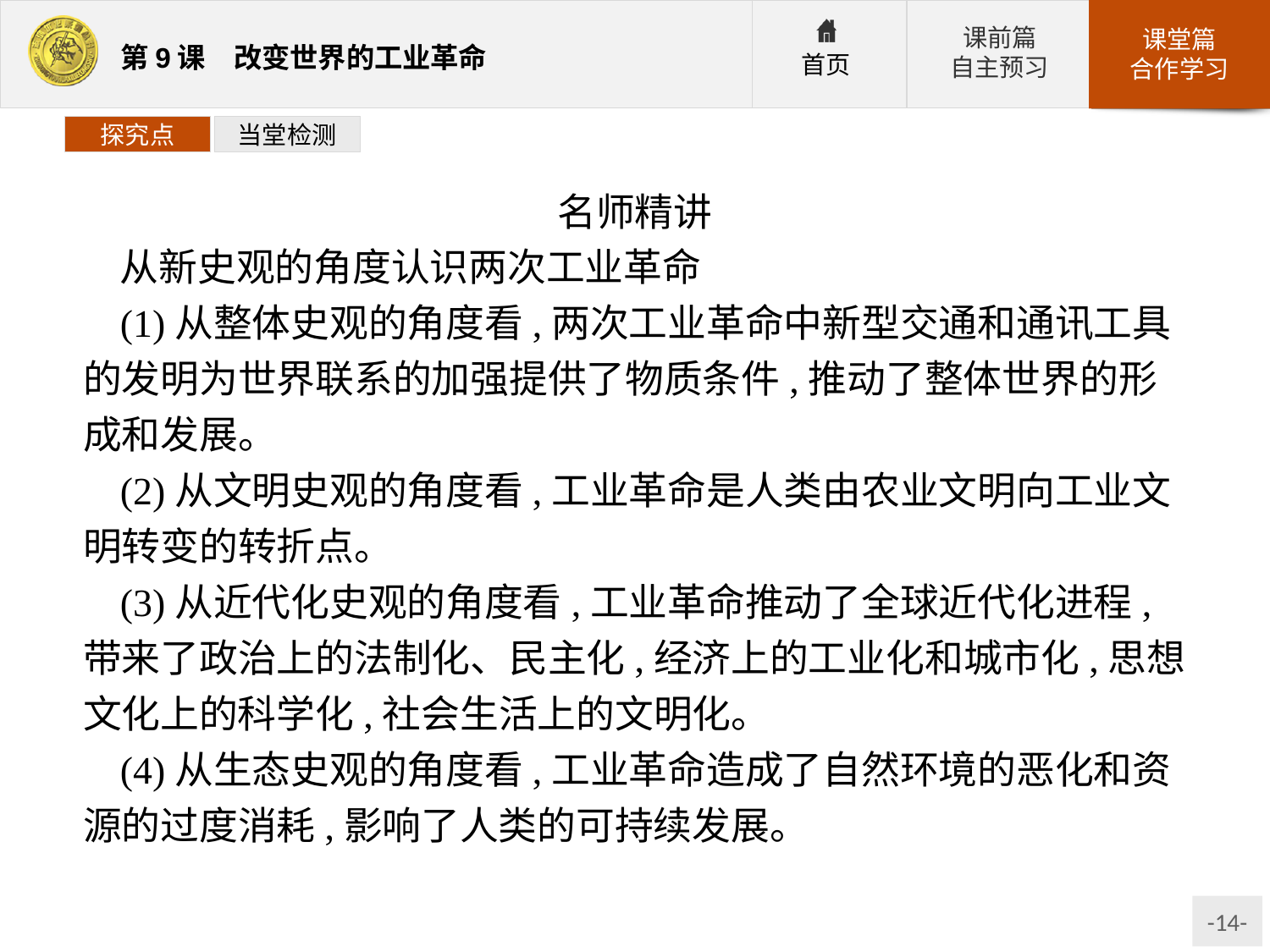

探究点
当堂检测
名师精讲
从新史观的角度认识两次工业革命
(1)从整体史观的角度看,两次工业革命中新型交通和通讯工具的发明为世界联系的加强提供了物质条件,推动了整体世界的形成和发展。
(2)从文明史观的角度看,工业革命是人类由农业文明向工业文明转变的转折点。
(3)从近代化史观的角度看,工业革命推动了全球近代化进程,带来了政治上的法制化、民主化,经济上的工业化和城市化,思想文化上的科学化,社会生活上的文明化。
(4)从生态史观的角度看,工业革命造成了自然环境的恶化和资源的过度消耗,影响了人类的可持续发展。